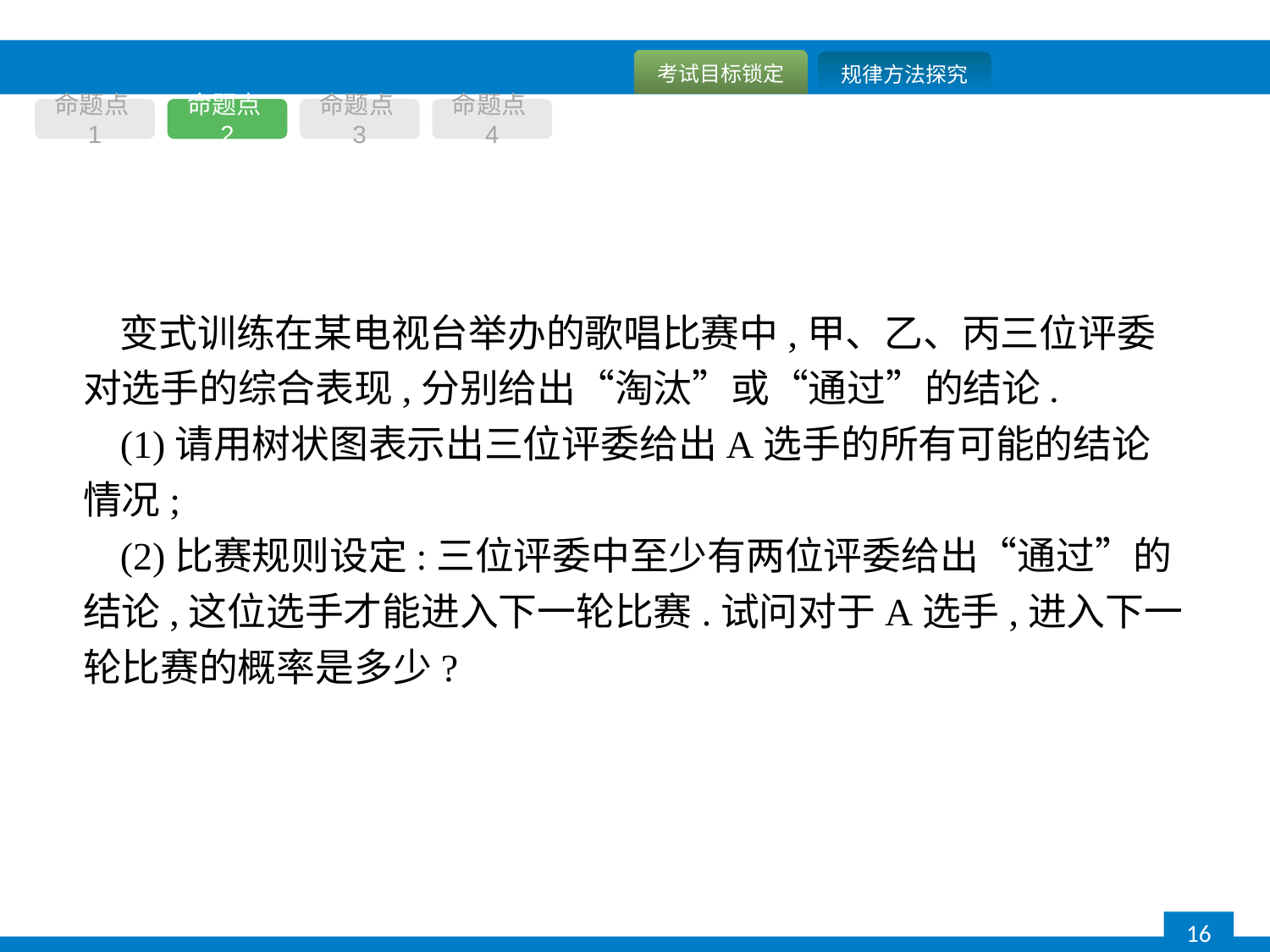

命题点1
命题点2
命题点3
命题点4
变式训练在某电视台举办的歌唱比赛中,甲、乙、丙三位评委对选手的综合表现,分别给出“淘汰”或“通过”的结论.
(1)请用树状图表示出三位评委给出A选手的所有可能的结论情况;
(2)比赛规则设定:三位评委中至少有两位评委给出“通过”的结论,这位选手才能进入下一轮比赛.试问对于A选手,进入下一轮比赛的概率是多少?